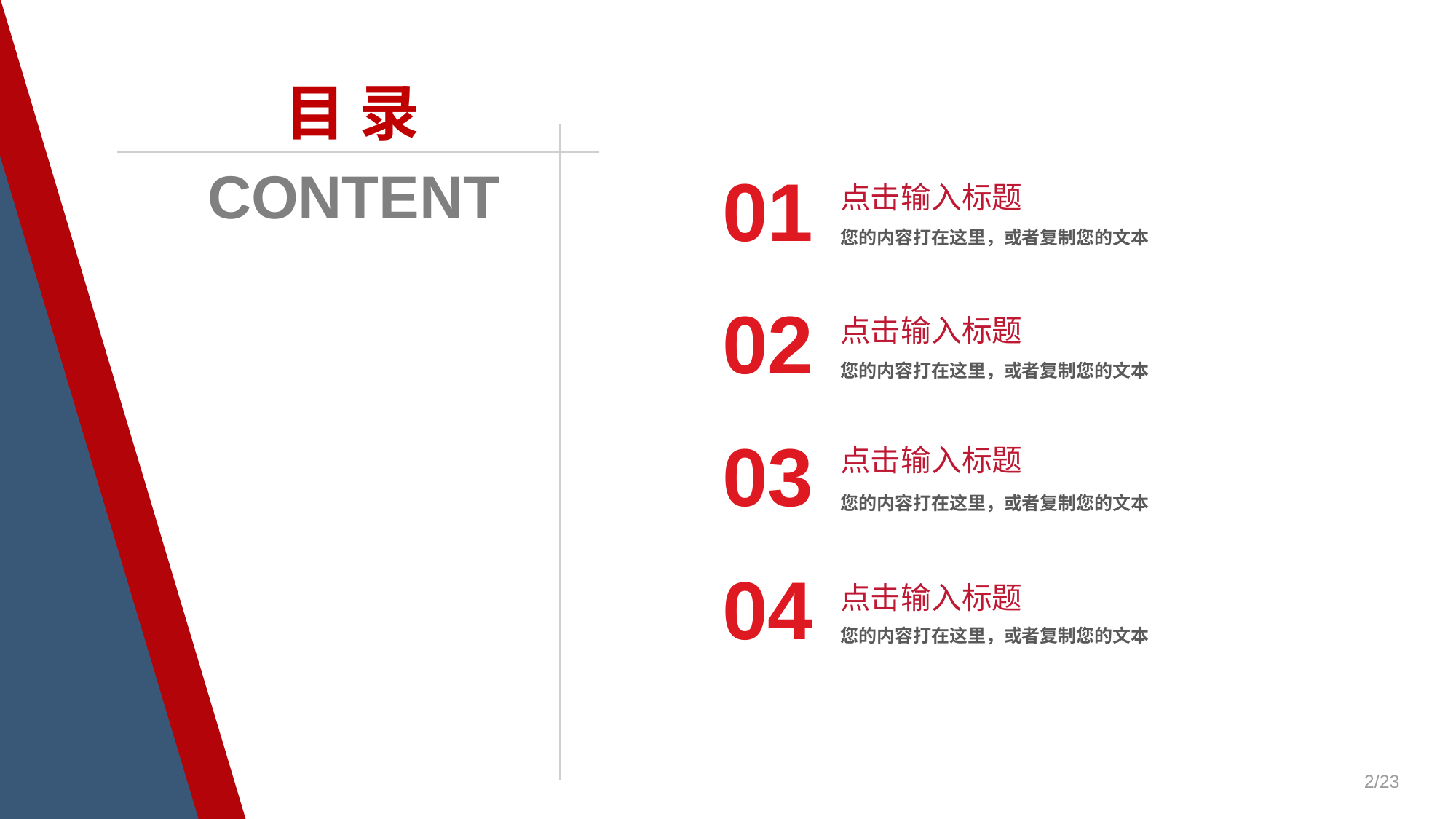

目 录
CONTENT
01
点击输入标题
您的内容打在这里，或者复制您的文本
02
点击输入标题
您的内容打在这里，或者复制您的文本
03
点击输入标题
您的内容打在这里，或者复制您的文本
04
点击输入标题
您的内容打在这里，或者复制您的文本
2/23